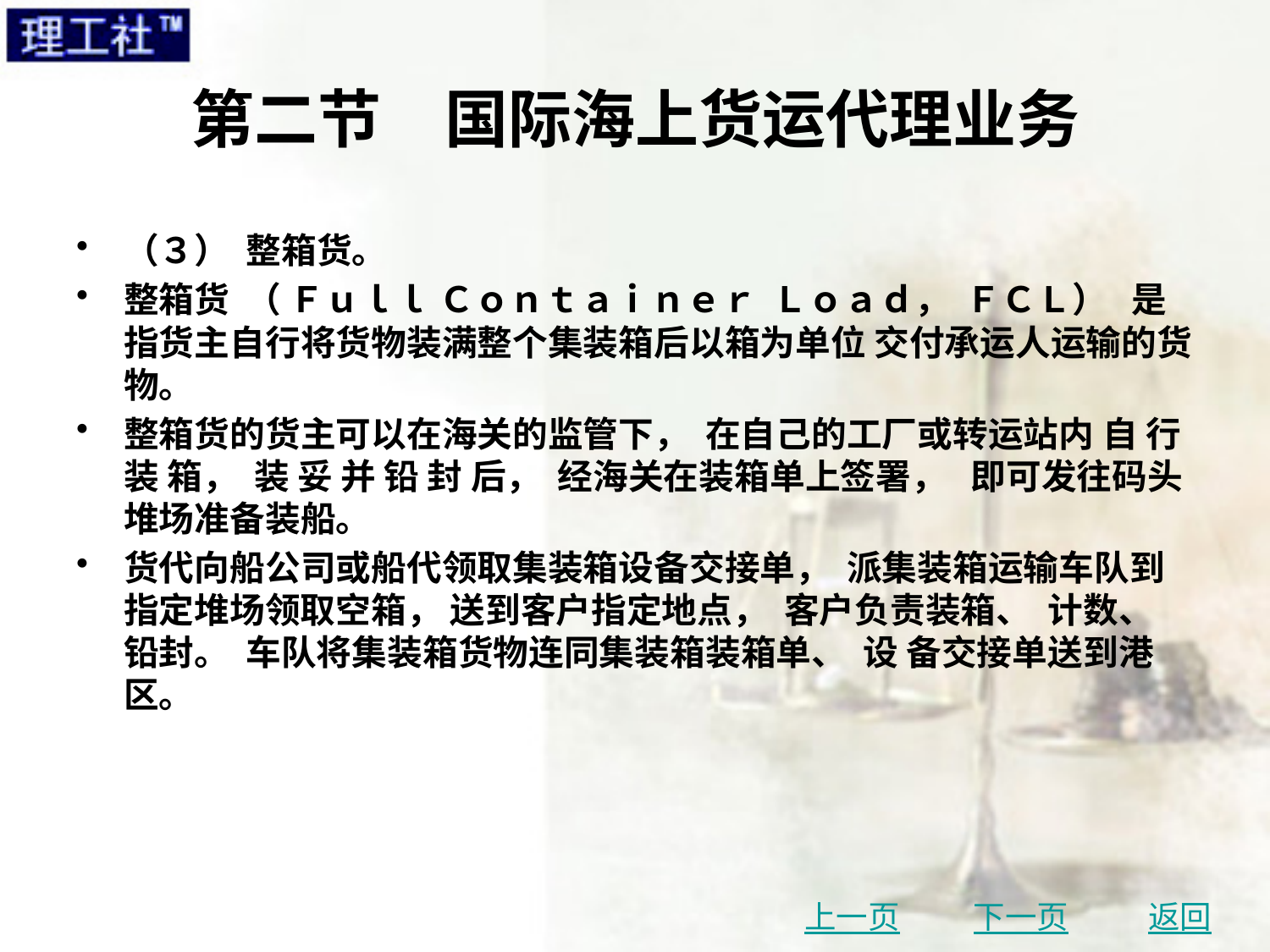

# 第二节　国际海上货运代理业务
（３）  整箱货。
整箱货  （ Ｆｕｌｌ Ｃｏｎｔａｉｎｅｒ  Ｌｏａｄ，  ＦＣＬ）   是指货主自行将货物装满整个集装箱后以箱为单位 交付承运人运输的货物。
整箱货的货主可以在海关的监管下，  在自己的工厂或转运站内 自 行 装 箱，  装 妥 并 铅 封 后，  经海关在装箱单上签署，   即可发往码头堆场准备装船。
货代向船公司或船代领取集装箱设备交接单，  派集装箱运输车队到指定堆场领取空箱， 送到客户指定地点，  客户负责装箱、  计数、  铅封。  车队将集装箱货物连同集装箱装箱单、  设 备交接单送到港区。

上一页
下一页
返回